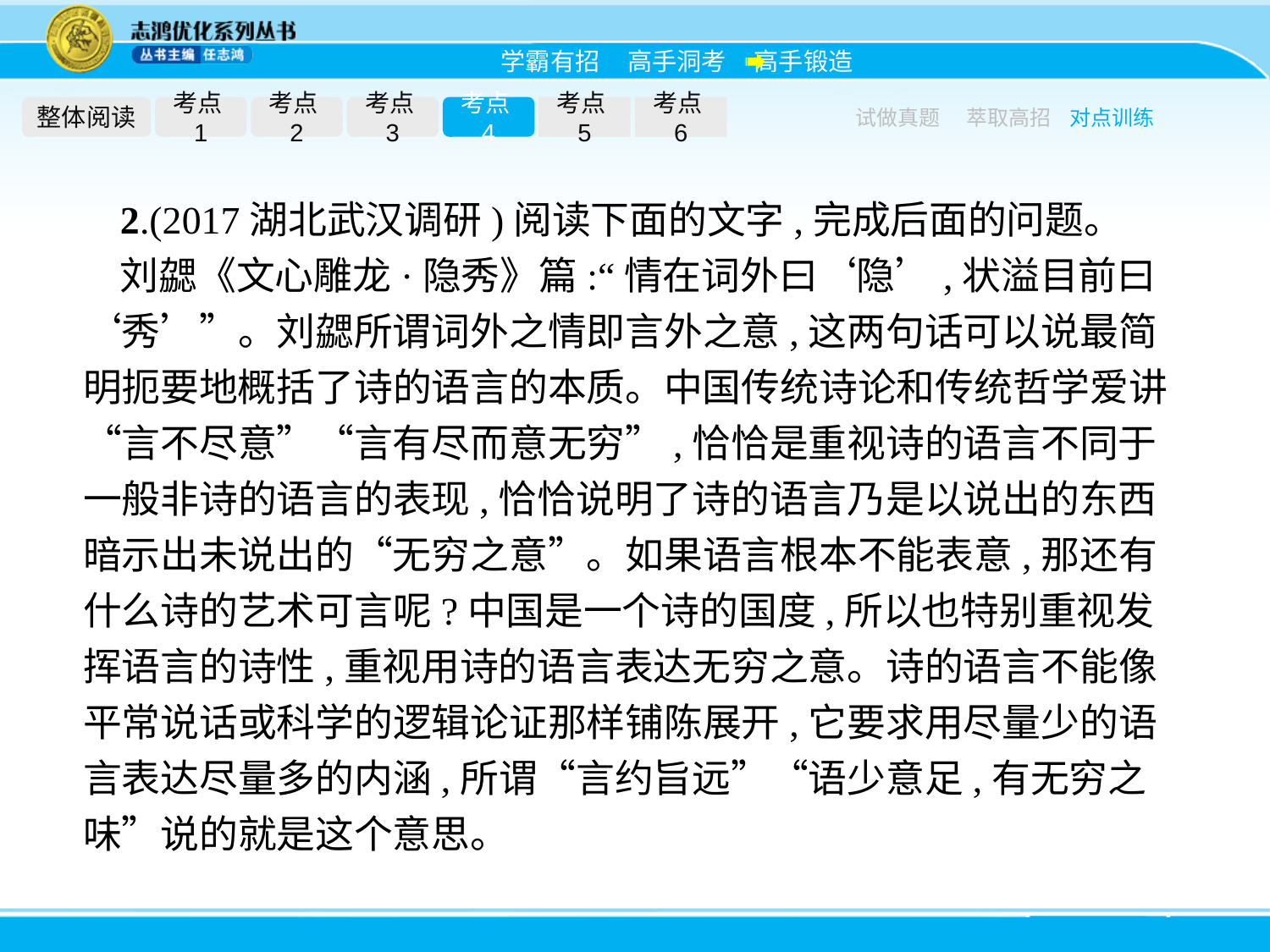

整体阅读
考点1
考点2
考点3
考点4
考点5
考点6
试做真题
萃取高招
对点训练
2.(2017湖北武汉调研)阅读下面的文字,完成后面的问题。
刘勰《文心雕龙·隐秀》篇:“情在词外曰‘隐’,状溢目前曰‘秀’”。刘勰所谓词外之情即言外之意,这两句话可以说最简明扼要地概括了诗的语言的本质。中国传统诗论和传统哲学爱讲“言不尽意”“言有尽而意无穷”,恰恰是重视诗的语言不同于一般非诗的语言的表现,恰恰说明了诗的语言乃是以说出的东西暗示出未说出的“无穷之意”。如果语言根本不能表意,那还有什么诗的艺术可言呢?中国是一个诗的国度,所以也特别重视发挥语言的诗性,重视用诗的语言表达无穷之意。诗的语言不能像平常说话或科学的逻辑论证那样铺陈展开,它要求用尽量少的语言表达尽量多的内涵,所谓“言约旨远”“语少意足,有无穷之味”说的就是这个意思。